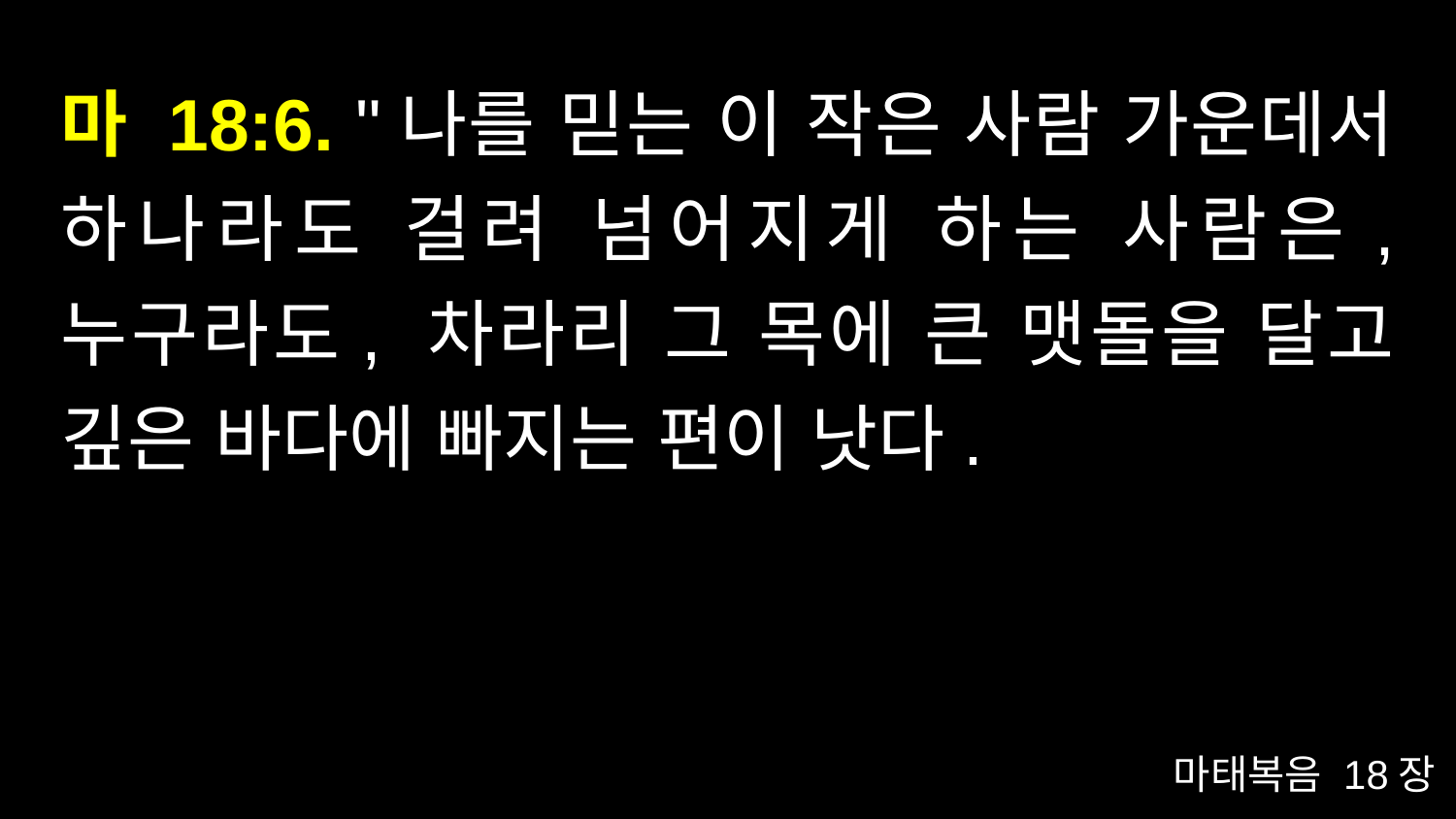

# 마 18:6. "나를 믿는 이 작은 사람 가운데서 하나라도 걸려 넘어지게 하는 사람은, 누구라도, 차라리 그 목에 큰 맷돌을 달고 깊은 바다에 빠지는 편이 낫다.
마태복음 18장